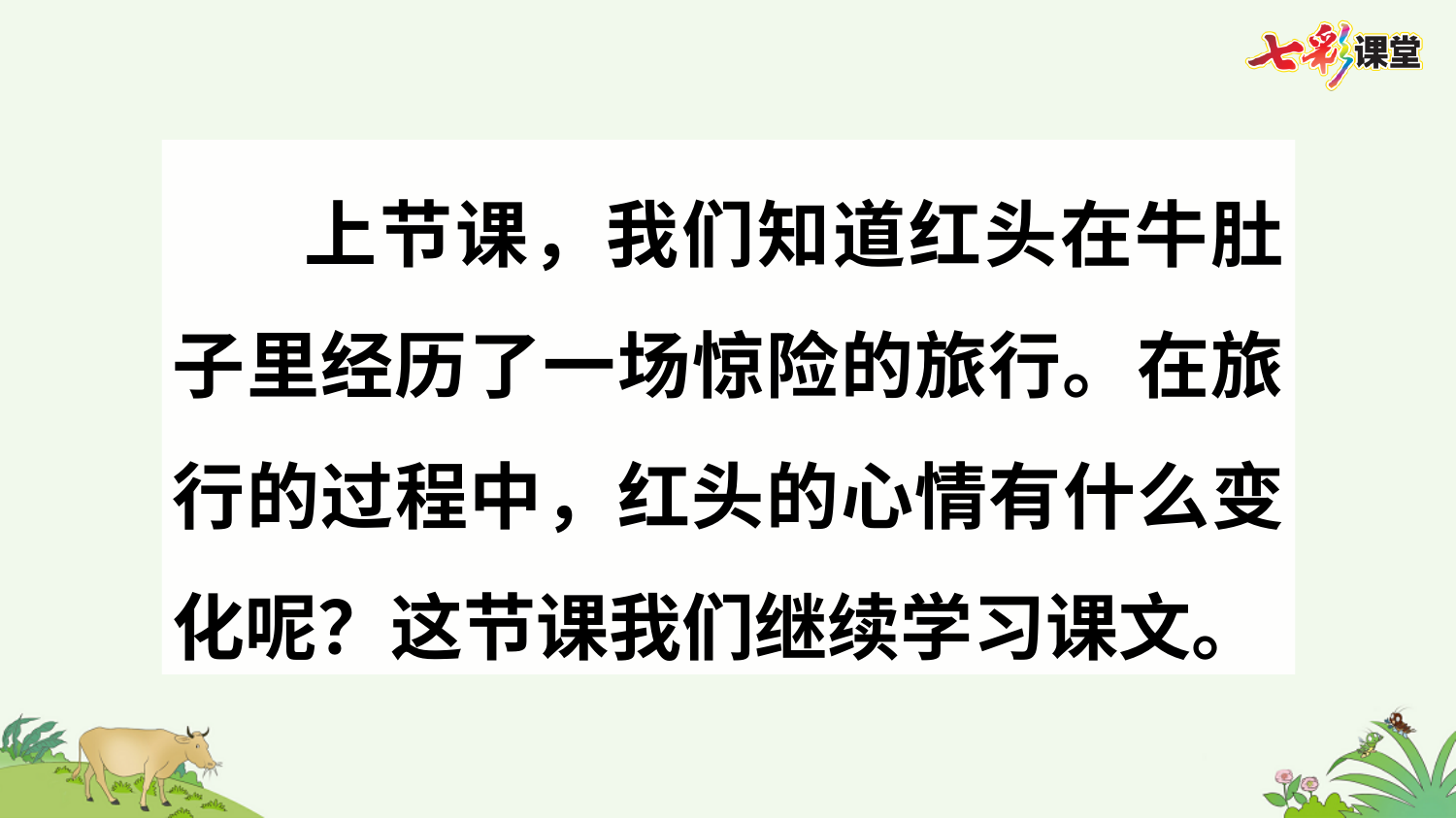

上节课，我们知道红头在牛肚子里经历了一场惊险的旅行。在旅行的过程中，红头的心情有什么变化呢？这节课我们继续学习课文。